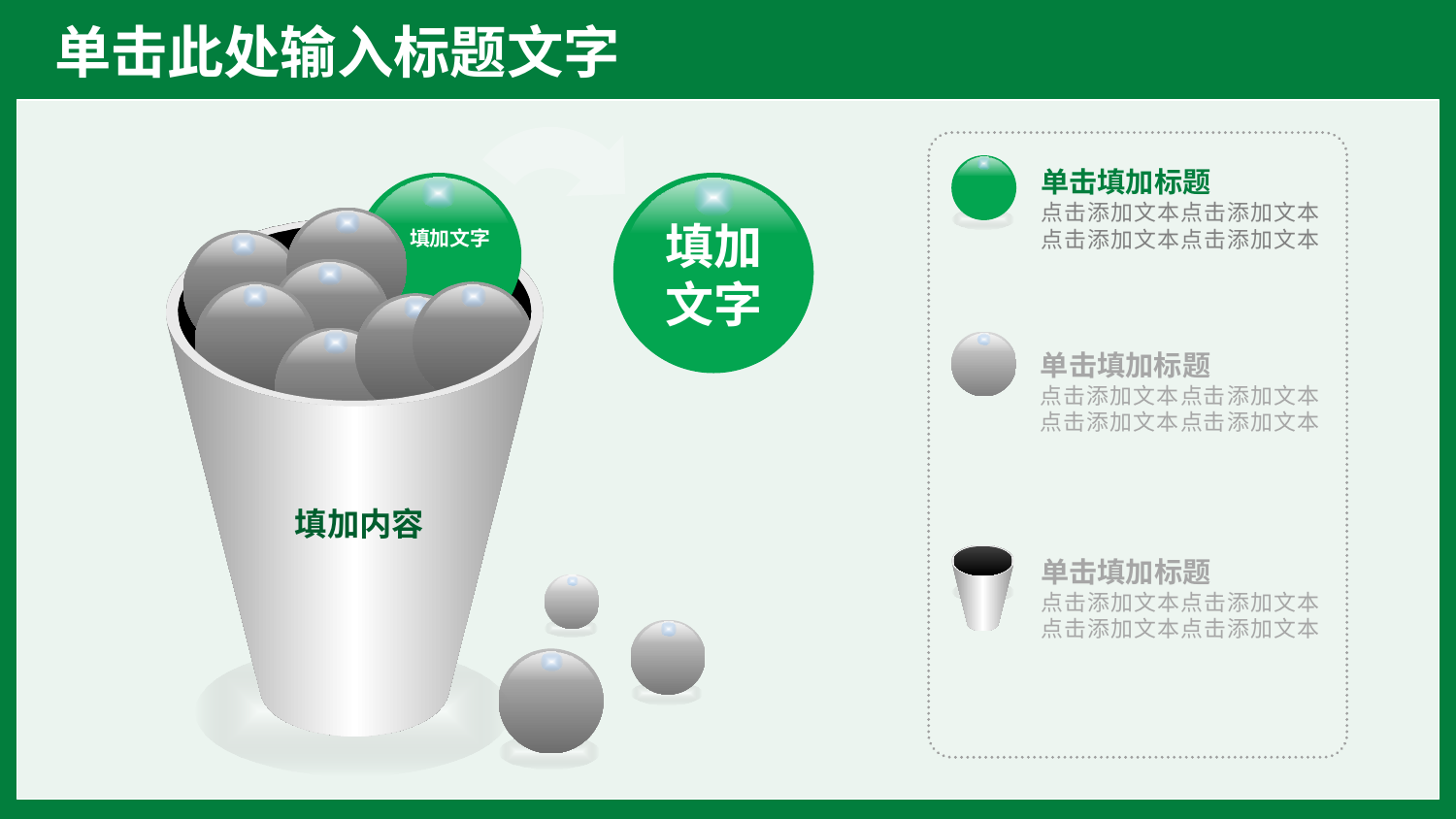

单击填加标题
点击添加文本点击添加文本
点击添加文本点击添加文本

填加文字

填加内容

填加
文字

单击填加标题
点击添加文本点击添加文本
点击添加文本点击添加文本

单击填加标题
点击添加文本点击添加文本
点击添加文本点击添加文本